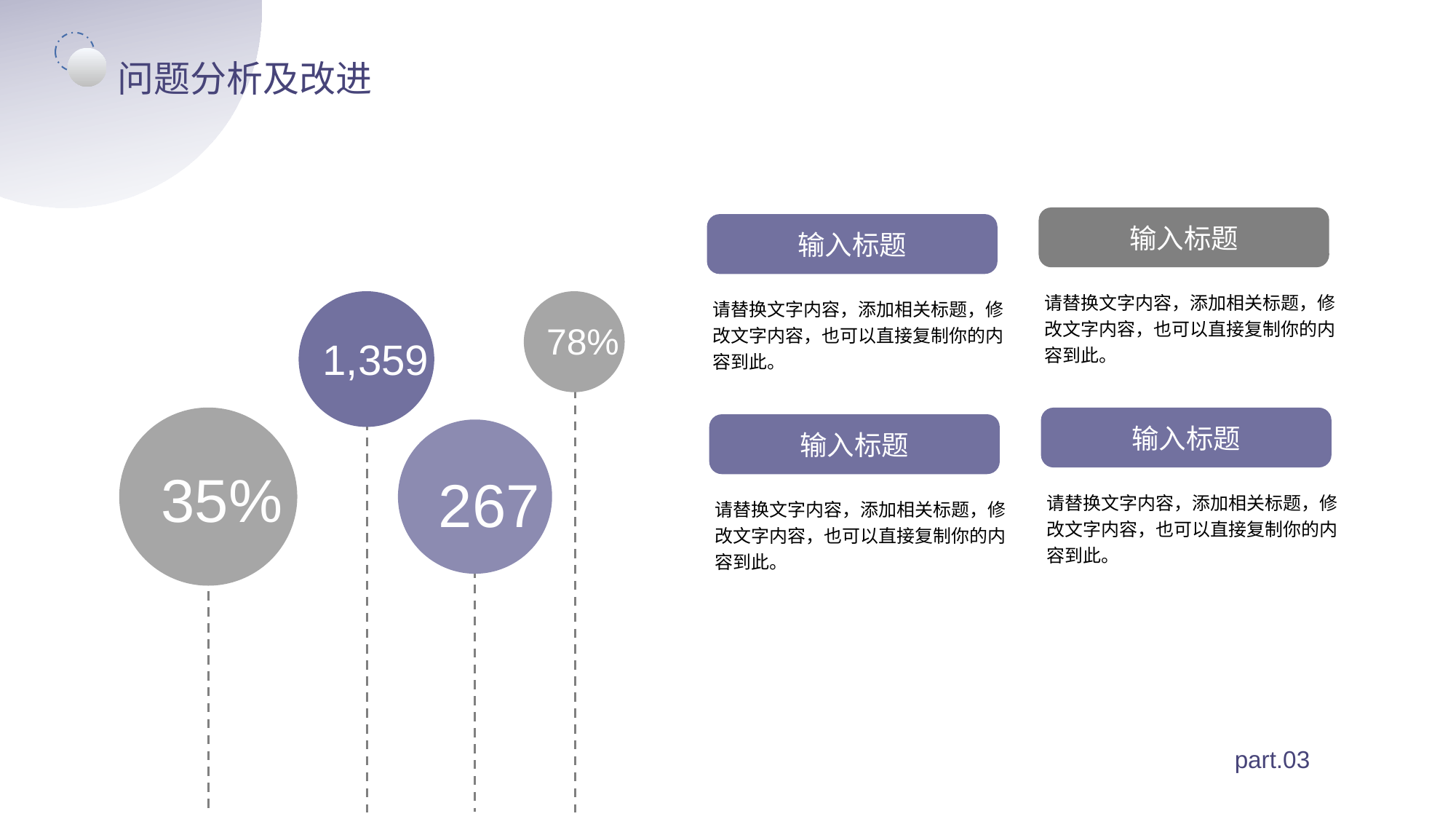

问题分析及改进

输入标题
请替换文字内容，添加相关标题，修改文字内容，也可以直接复制你的内容到此。
输入标题
请替换文字内容，添加相关标题，修改文字内容，也可以直接复制你的内容到此。
输入标题
请替换文字内容，添加相关标题，修改文字内容，也可以直接复制你的内容到此。
输入标题
请替换文字内容，添加相关标题，修改文字内容，也可以直接复制你的内容到此。

78%
1,359

35%
267
part.03